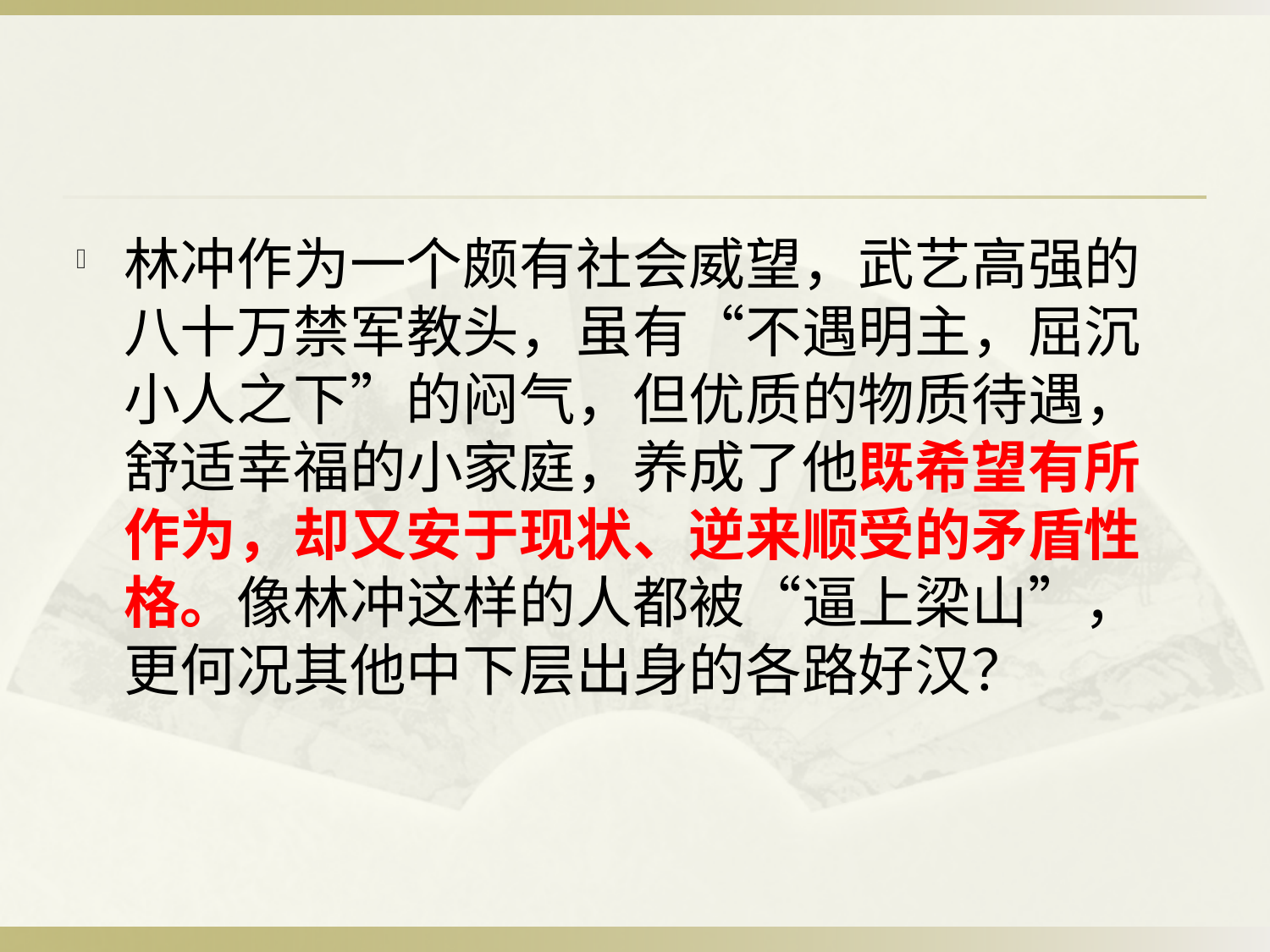

#
林冲作为一个颇有社会威望，武艺高强的八十万禁军教头，虽有“不遇明主，屈沉小人之下”的闷气，但优质的物质待遇，舒适幸福的小家庭，养成了他既希望有所作为，却又安于现状、逆来顺受的矛盾性格。像林冲这样的人都被“逼上梁山”，更何况其他中下层出身的各路好汉？